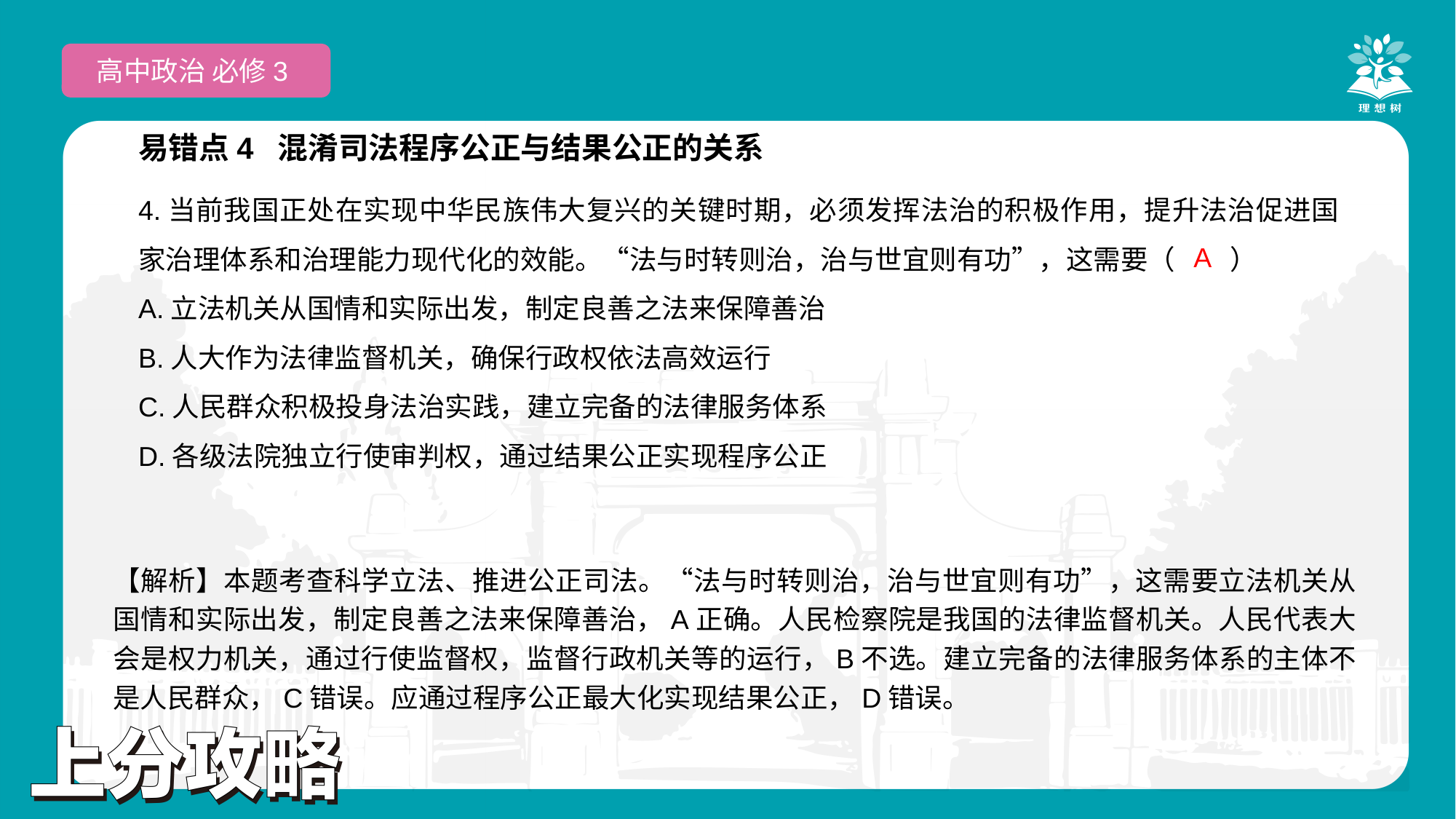

高中政治 必修3
易错点4  混淆司法程序公正与结果公正的关系
4.当前我国正处在实现中华民族伟大复兴的关键时期，必须发挥法治的积极作用，提升法治促进国家治理体系和治理能力现代化的效能。“法与时转则治，治与世宜则有功”，这需要（　　）
A.立法机关从国情和实际出发，制定良善之法来保障善治
B.人大作为法律监督机关，确保行政权依法高效运行
C.人民群众积极投身法治实践，建立完备的法律服务体系
D.各级法院独立行使审判权，通过结果公正实现程序公正

 A
【解析】本题考查科学立法、推进公正司法。“法与时转则治，治与世宜则有功”，这需要立法机关从国情和实际出发，制定良善之法来保障善治，A正确。人民检察院是我国的法律监督机关。人民代表大会是权力机关，通过行使监督权，监督行政机关等的运行，B不选。建立完备的法律服务体系的主体不是人民群众，C错误。应通过程序公正最大化实现结果公正，D错误。